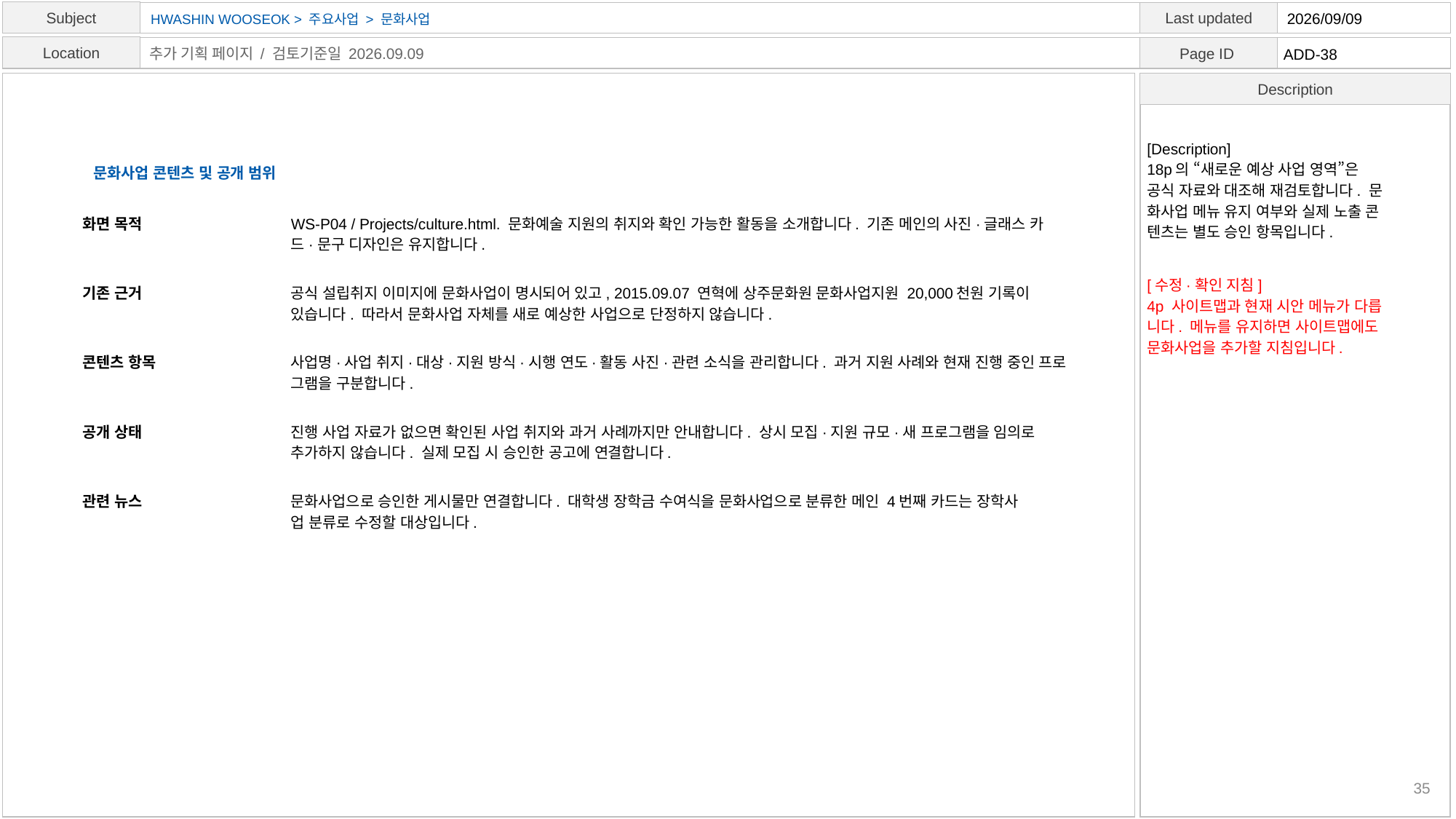

HWASHIN WOOSEOK > 주요사업 > 문화사업
2026/09/09
ADD-38
추가 기획 페이지 / 검토기준일 2026.09.09
[Description]
18p의 “새로운 예상 사업 영역”은
공식 자료와 대조해 재검토합니다. 문
화사업 메뉴 유지 여부와 실제 노출 콘
텐츠는 별도 승인 항목입니다.
문화사업 콘텐츠 및 공개 범위
화면 목적
WS-P04 / Projects/culture.html. 문화예술 지원의 취지와 확인 가능한 활동을 소개합니다. 기존 메인의 사진·글래스 카
드·문구 디자인은 유지합니다.
[수정·확인 지침]
4p 사이트맵과 현재 시안 메뉴가 다릅
니다. 메뉴를 유지하면 사이트맵에도
문화사업을 추가할 지침입니다.
기존 근거
공식 설립취지 이미지에 문화사업이 명시되어 있고, 2015.09.07 연혁에 상주문화원 문화사업지원 20,000천원 기록이
있습니다. 따라서 문화사업 자체를 새로 예상한 사업으로 단정하지 않습니다.
콘텐츠 항목
사업명·사업 취지·대상·지원 방식·시행 연도·활동 사진·관련 소식을 관리합니다. 과거 지원 사례와 현재 진행 중인 프로
그램을 구분합니다.
공개 상태
진행 사업 자료가 없으면 확인된 사업 취지와 과거 사례까지만 안내합니다. 상시 모집·지원 규모·새 프로그램을 임의로
추가하지 않습니다. 실제 모집 시 승인한 공고에 연결합니다.
관련 뉴스
문화사업으로 승인한 게시물만 연결합니다. 대학생 장학금 수여식을 문화사업으로 분류한 메인 4번째 카드는 장학사
업 분류로 수정할 대상입니다.
35